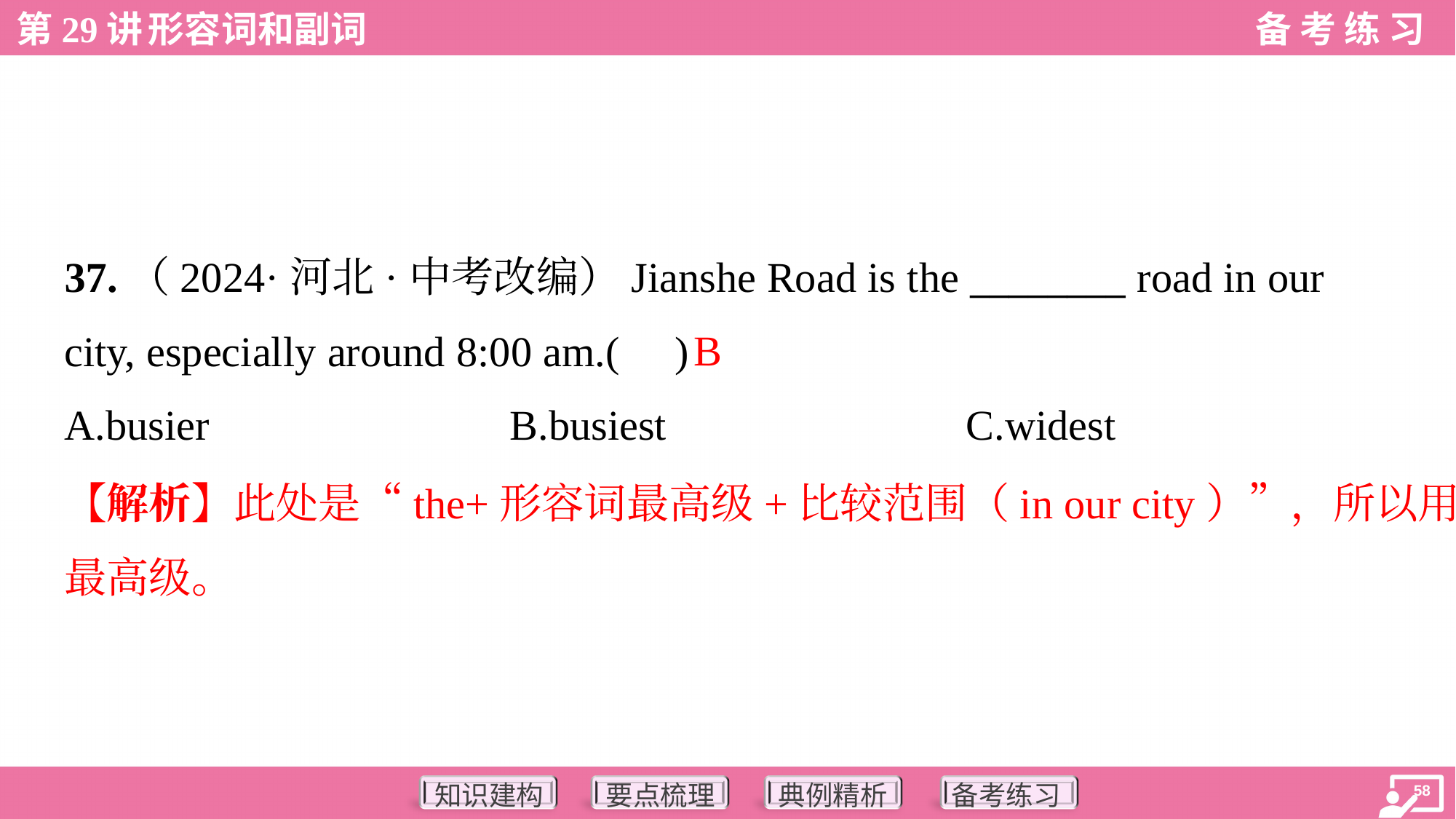

37.（2024·河北·中考改编）Jianshe Road is the ________ road in our
city, especially around 8:00 am.(     )
B
A.busier	B.busiest	C.widest
【解析】此处是“the+形容词最高级+比较范围（in our city）”，所以用
最高级。